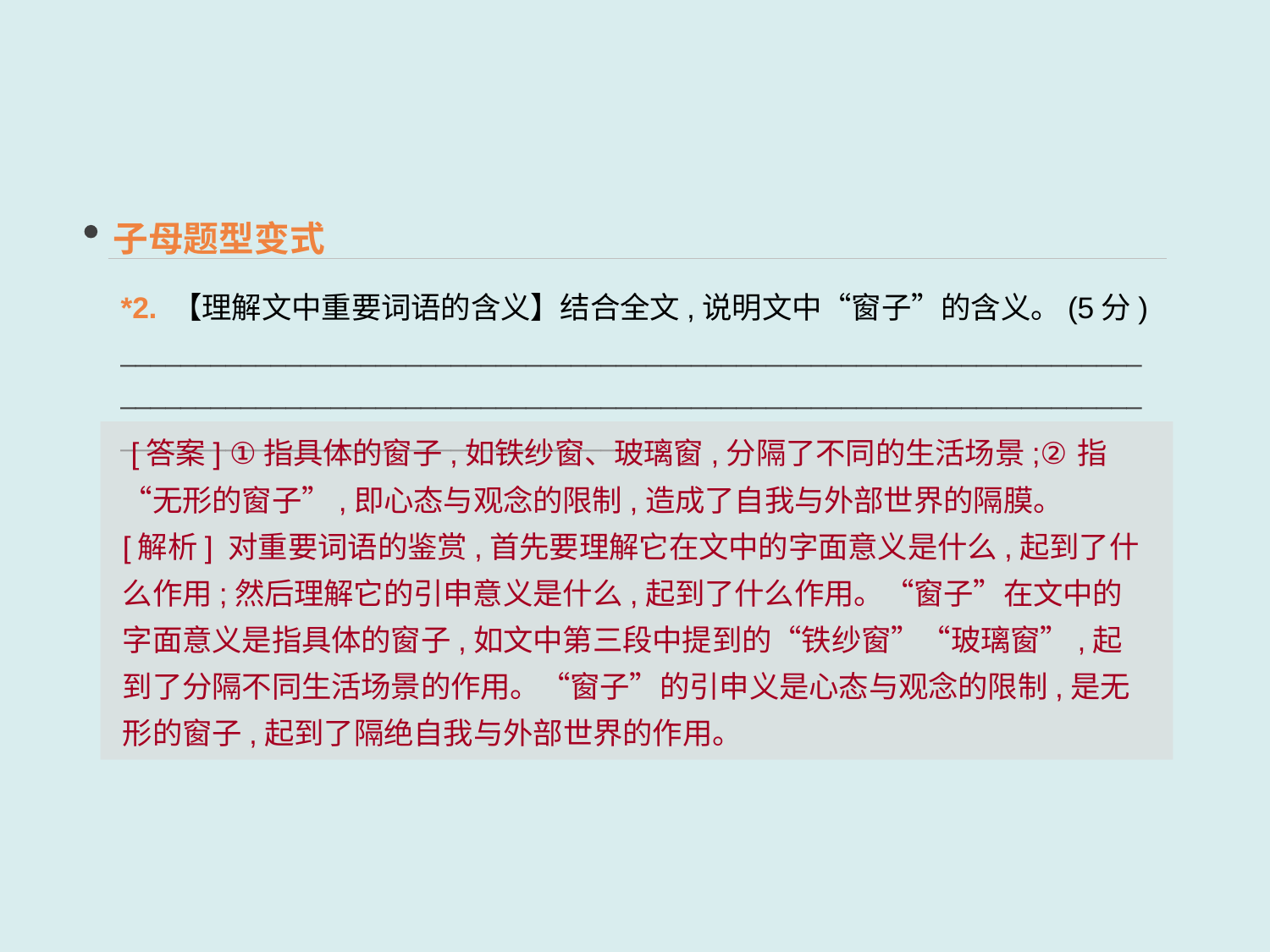

子母题型变式

*2. 【理解文中重要词语的含义】结合全文,说明文中“窗子”的含义。(5分)
____________________________________________________________________________________________________________________________________________________________________________
 [答案] ①指具体的窗子,如铁纱窗、玻璃窗,分隔了不同的生活场景;②指“无形的窗子”,即心态与观念的限制,造成了自我与外部世界的隔膜。
[解析] 对重要词语的鉴赏,首先要理解它在文中的字面意义是什么,起到了什么作用;然后理解它的引申意义是什么,起到了什么作用。“窗子”在文中的字面意义是指具体的窗子,如文中第三段中提到的“铁纱窗”“玻璃窗”,起到了分隔不同生活场景的作用。“窗子”的引申义是心态与观念的限制,是无形的窗子,起到了隔绝自我与外部世界的作用。